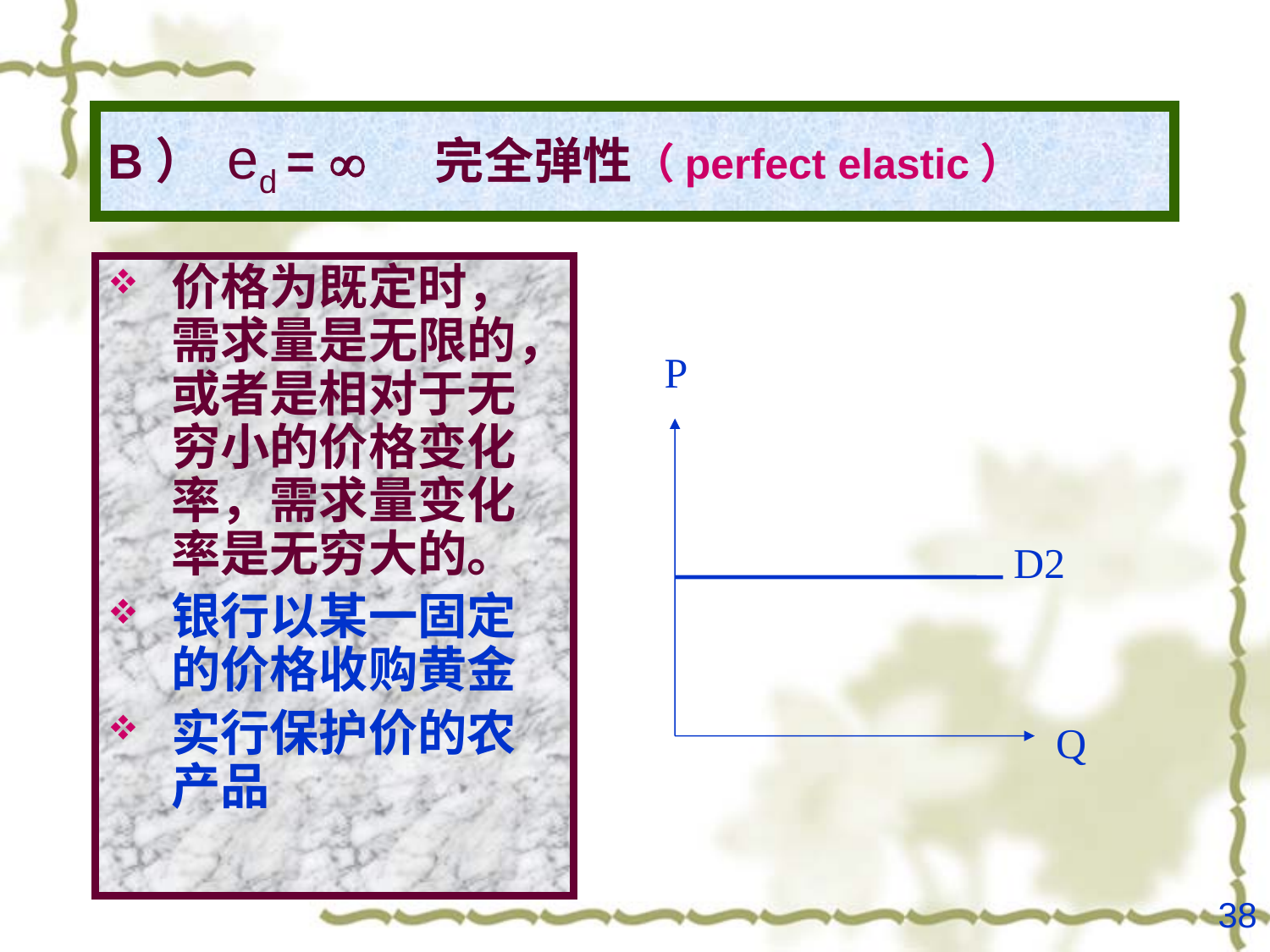

# B） ed = ∞     完全弹性（perfect elastic）
价格为既定时，需求量是无限的，或者是相对于无穷小的价格变化率，需求量变化率是无穷大的。
银行以某一固定的价格收购黄金
实行保护价的农产品
P

D2

Q

38